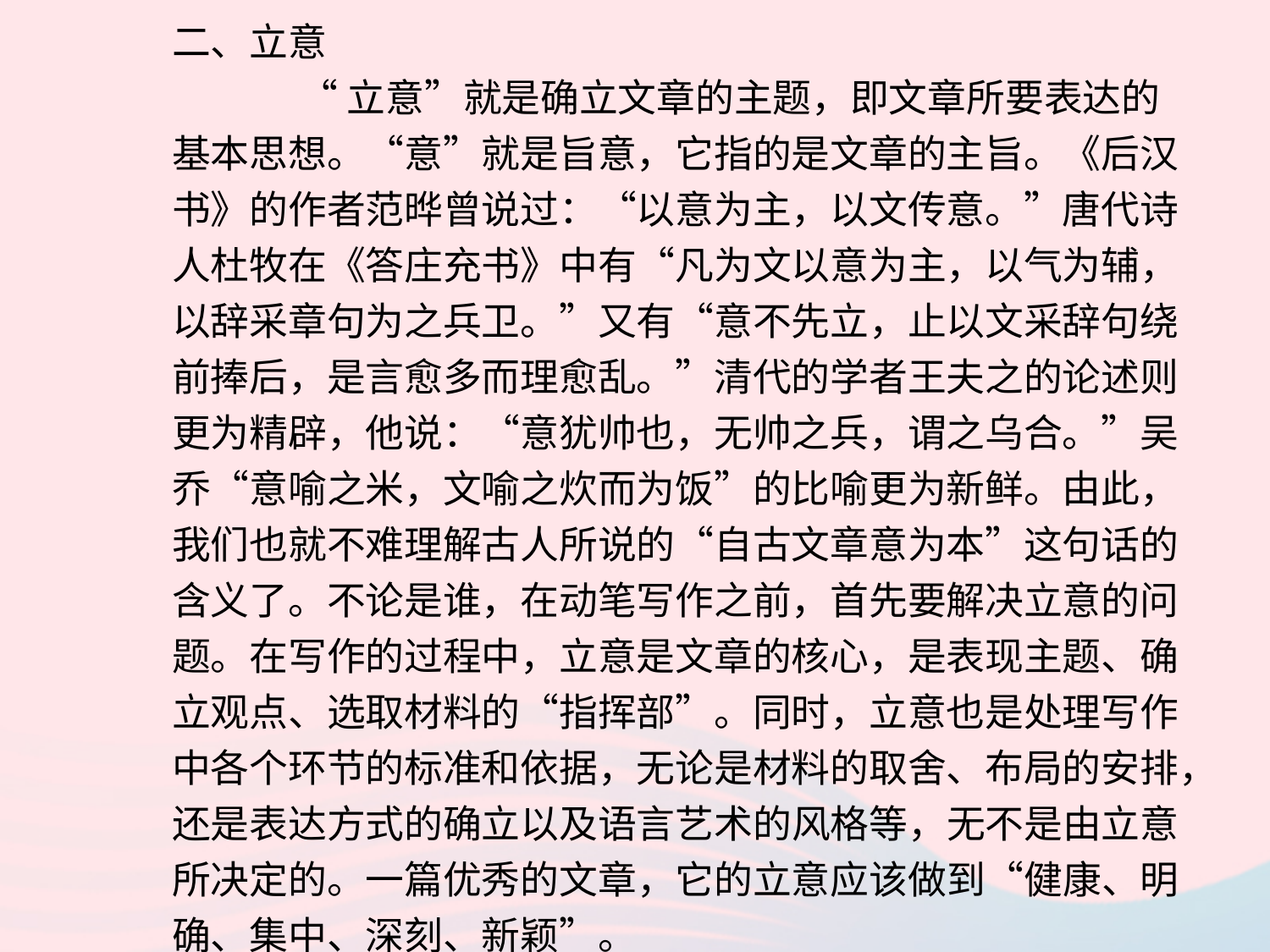

二、立意
	“立意”就是确立文章的主题，即文章所要表达的基本思想。“意”就是旨意，它指的是文章的主旨。《后汉书》的作者范晔曾说过：“以意为主，以文传意。”唐代诗人杜牧在《答庄充书》中有“凡为文以意为主，以气为辅，以辞采章句为之兵卫。”又有“意不先立，止以文采辞句绕前捧后，是言愈多而理愈乱。”清代的学者王夫之的论述则更为精辟，他说：“意犹帅也，无帅之兵，谓之乌合。”吴乔“意喻之米，文喻之炊而为饭”的比喻更为新鲜。由此，我们也就不难理解古人所说的“自古文章意为本”这句话的含义了。不论是谁，在动笔写作之前，首先要解决立意的问题。在写作的过程中，立意是文章的核心，是表现主题、确立观点、选取材料的“指挥部”。同时，立意也是处理写作中各个环节的标准和依据，无论是材料的取舍、布局的安排，还是表达方式的确立以及语言艺术的风格等，无不是由立意所决定的。一篇优秀的文章，它的立意应该做到“健康、明确、集中、深刻、新颖”。